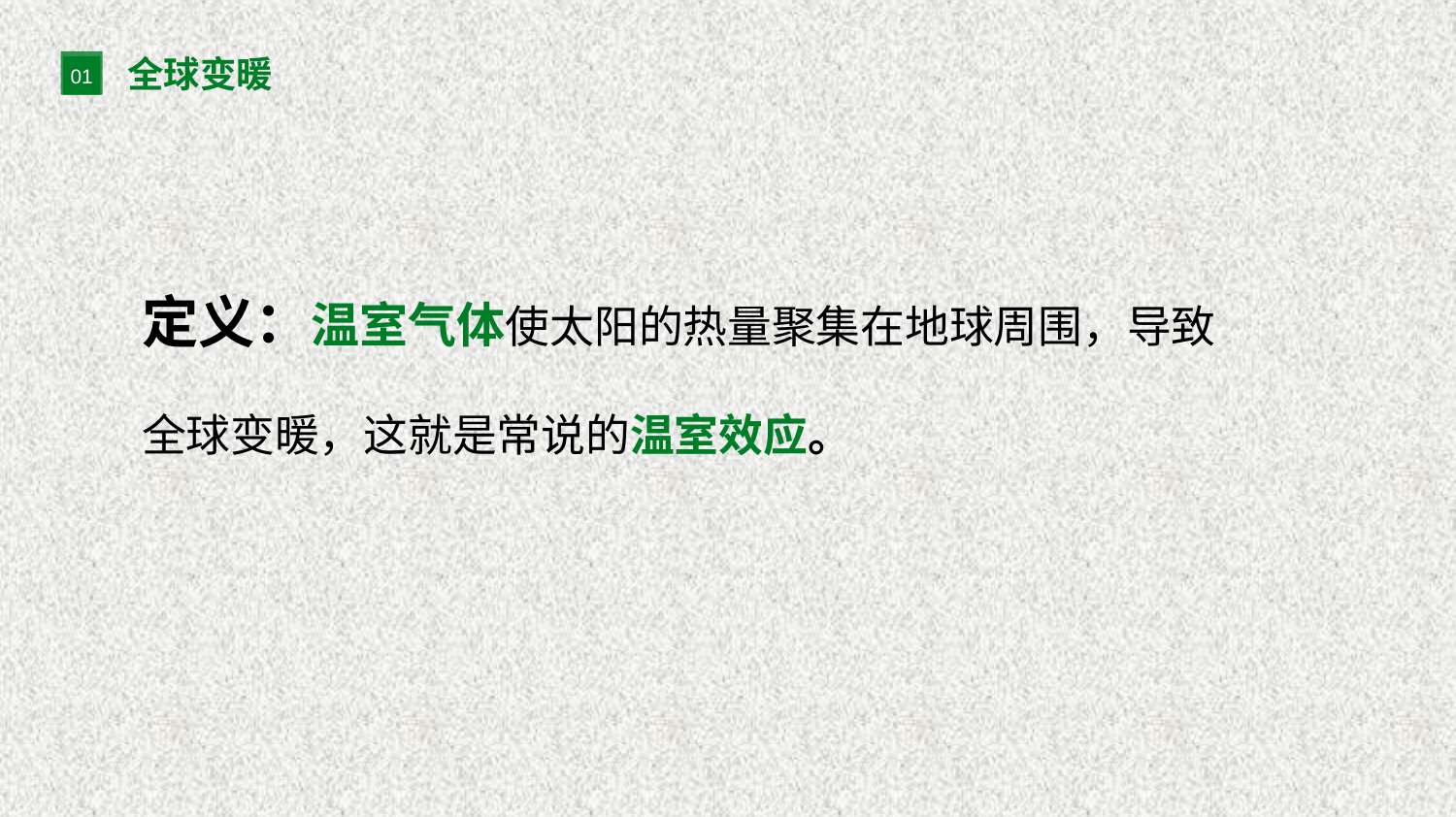

全球变暖

01
定义：温室气体使太阳的热量聚集在地球周围，导致
全球变暖，这就是常说的温室效应。